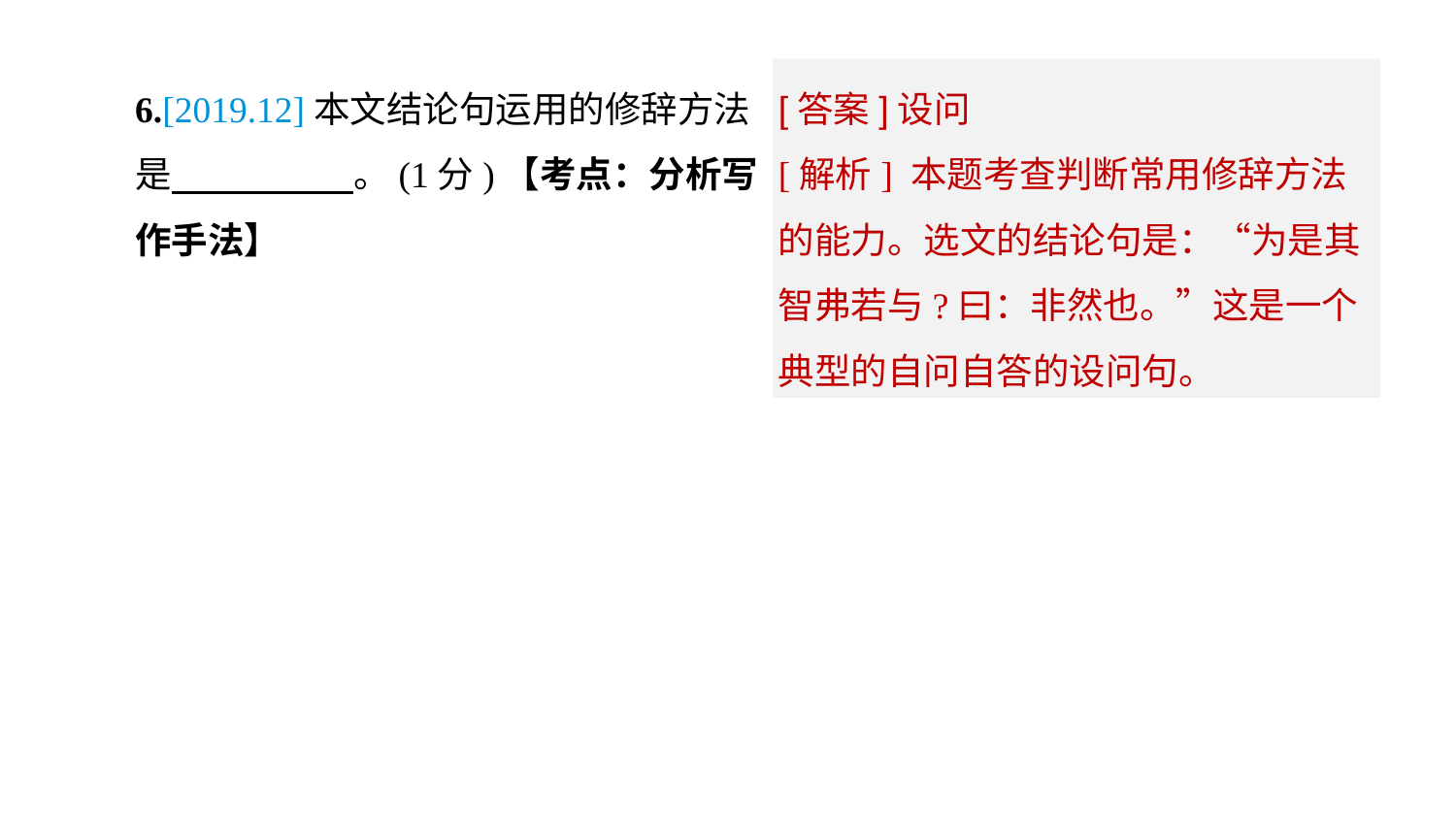

[答案]设问
[解析] 本题考查判断常用修辞方法的能力。选文的结论句是：“为是其智弗若与?曰：非然也。”这是一个典型的自问自答的设问句。
6.[2019.12]本文结论句运用的修辞方法是　　　　　。(1分)【考点：分析写作手法】